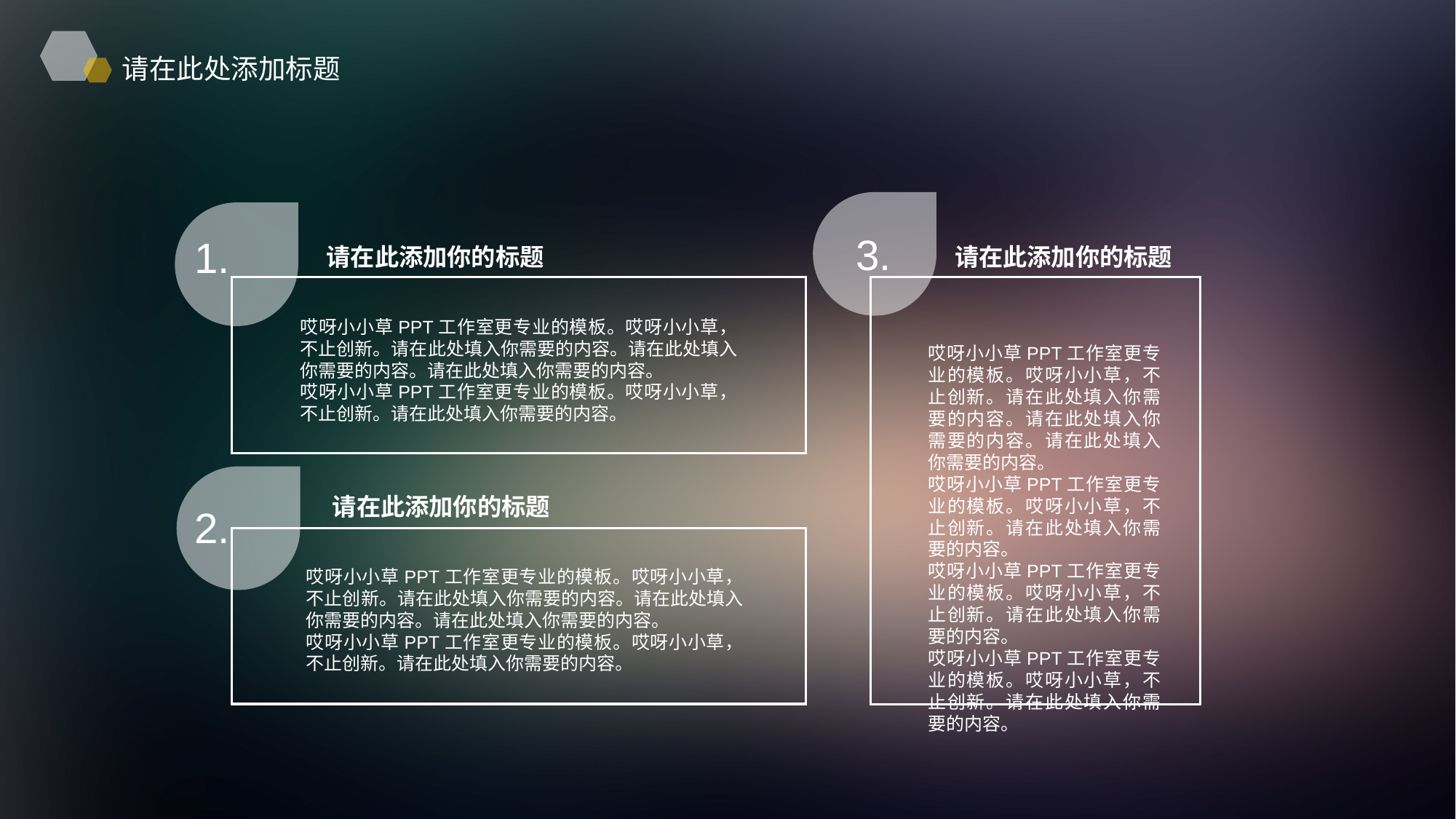

请在此处添加标题

3.
1.
请在此添加你的标题
请在此添加你的标题

哎呀小小草PPT工作室更专业的模板。哎呀小小草，不止创新。请在此处填入你需要的内容。请在此处填入你需要的内容。请在此处填入你需要的内容。
哎呀小小草PPT工作室更专业的模板。哎呀小小草，不止创新。请在此处填入你需要的内容。
哎呀小小草PPT工作室更专业的模板。哎呀小小草，不止创新。请在此处填入你需要的内容。请在此处填入你需要的内容。请在此处填入你需要的内容。
哎呀小小草PPT工作室更专业的模板。哎呀小小草，不止创新。请在此处填入你需要的内容。
哎呀小小草PPT工作室更专业的模板。哎呀小小草，不止创新。请在此处填入你需要的内容。
哎呀小小草PPT工作室更专业的模板。哎呀小小草，不止创新。请在此处填入你需要的内容。

请在此添加你的标题
2.

哎呀小小草PPT工作室更专业的模板。哎呀小小草，不止创新。请在此处填入你需要的内容。请在此处填入你需要的内容。请在此处填入你需要的内容。
哎呀小小草PPT工作室更专业的模板。哎呀小小草，不止创新。请在此处填入你需要的内容。